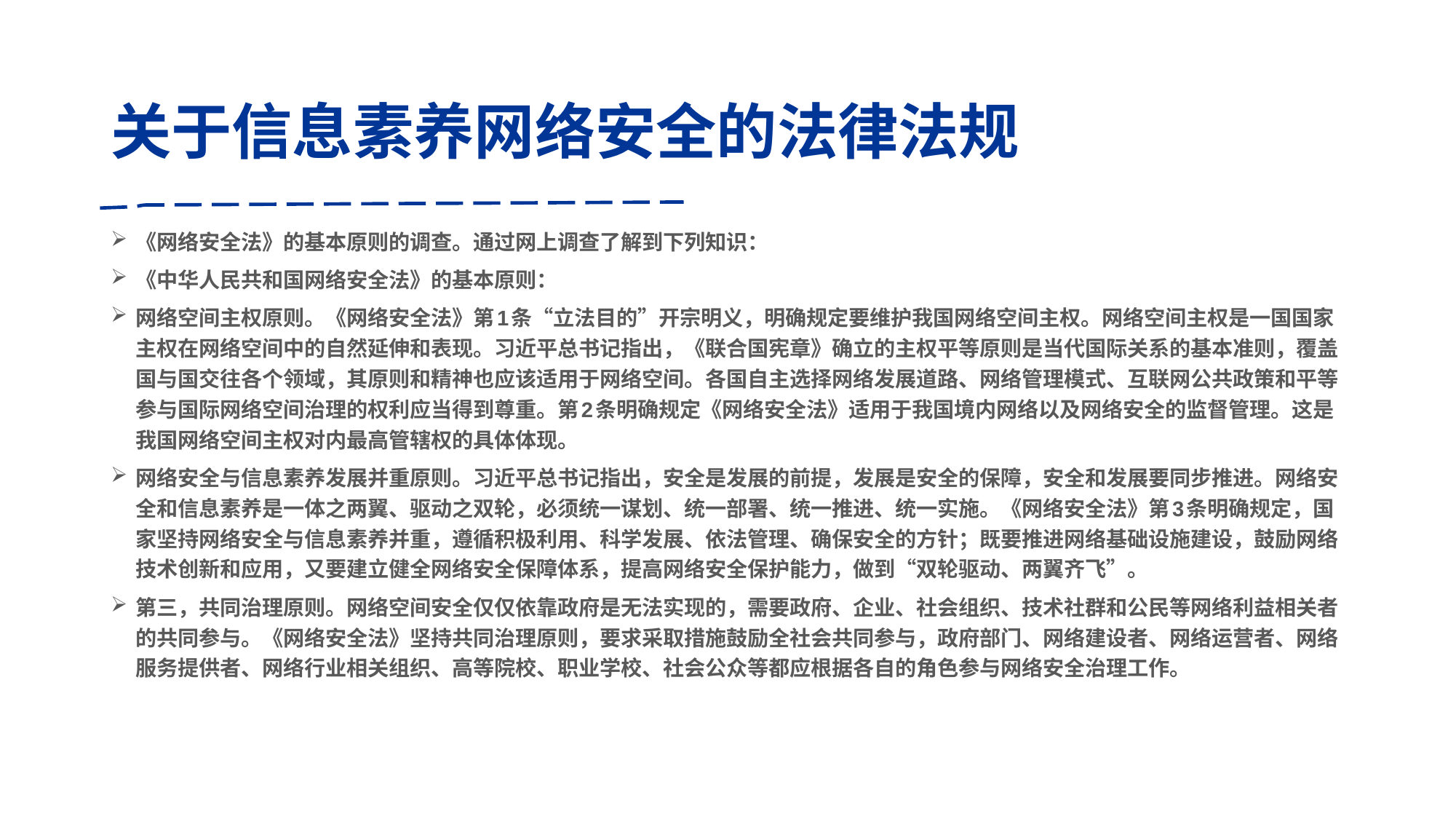

# 关于信息素养网络安全的法律法规
《网络安全法》的基本原则的调查。通过网上调查了解到下列知识：
《中华人民共和国网络安全法》的基本原则：
网络空间主权原则。《网络安全法》第1条“立法目的”开宗明义，明确规定要维护我国网络空间主权。网络空间主权是一国国家主权在网络空间中的自然延伸和表现。习近平总书记指出，《联合国宪章》确立的主权平等原则是当代国际关系的基本准则，覆盖国与国交往各个领域，其原则和精神也应该适用于网络空间。各国自主选择网络发展道路、网络管理模式、互联网公共政策和平等参与国际网络空间治理的权利应当得到尊重。第2条明确规定《网络安全法》适用于我国境内网络以及网络安全的监督管理。这是我国网络空间主权对内最高管辖权的具体体现。
网络安全与信息素养发展并重原则。习近平总书记指出，安全是发展的前提，发展是安全的保障，安全和发展要同步推进。网络安全和信息素养是一体之两翼、驱动之双轮，必须统一谋划、统一部署、统一推进、统一实施。《网络安全法》第3条明确规定，国家坚持网络安全与信息素养并重，遵循积极利用、科学发展、依法管理、确保安全的方针；既要推进网络基础设施建设，鼓励网络技术创新和应用，又要建立健全网络安全保障体系，提高网络安全保护能力，做到“双轮驱动、两翼齐飞”。
第三，共同治理原则。网络空间安全仅仅依靠政府是无法实现的，需要政府、企业、社会组织、技术社群和公民等网络利益相关者的共同参与。《网络安全法》坚持共同治理原则，要求采取措施鼓励全社会共同参与，政府部门、网络建设者、网络运营者、网络服务提供者、网络行业相关组织、高等院校、职业学校、社会公众等都应根据各自的角色参与网络安全治理工作。